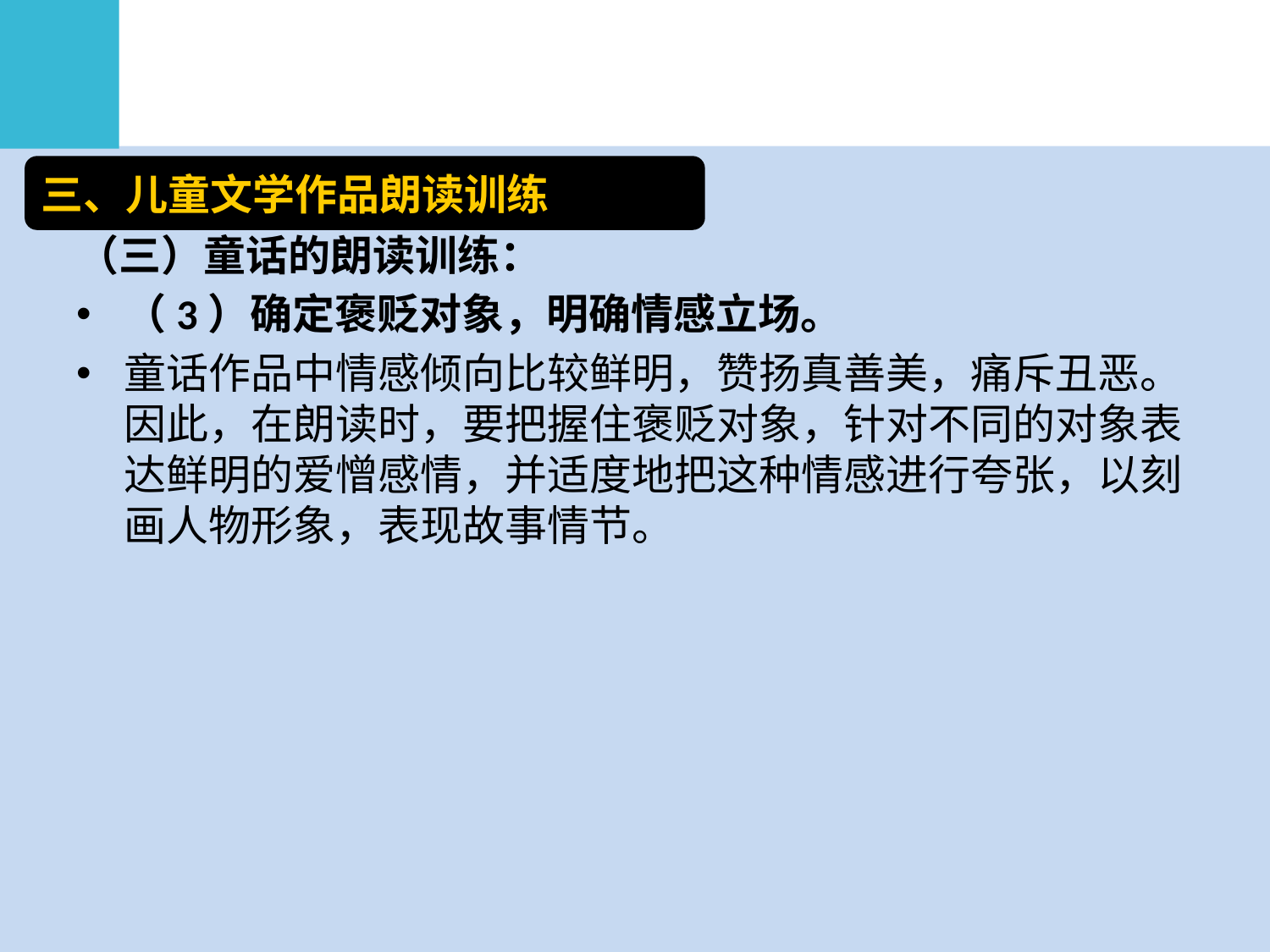

#

三、儿童文学作品朗读训练

（三）童话的朗读训练：
（3）确定褒贬对象，明确情感立场。
童话作品中情感倾向比较鲜明，赞扬真善美，痛斥丑恶。因此，在朗读时，要把握住褒贬对象，针对不同的对象表达鲜明的爱憎感情，并适度地把这种情感进行夸张，以刻画人物形象，表现故事情节。